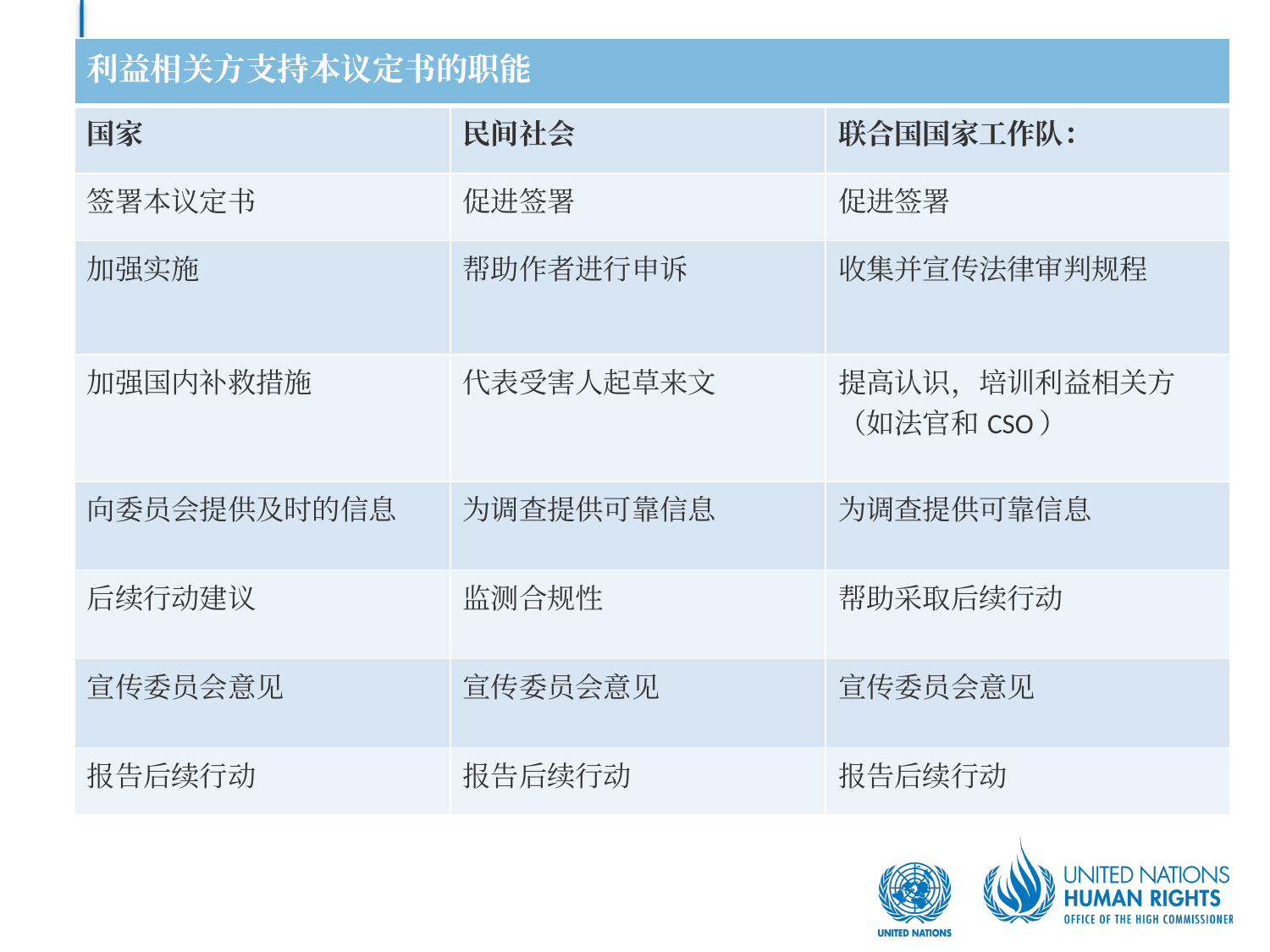

| 利益相关方支持本议定书的职能 |  |  |
| --- | --- | --- |
| 国家 | 民间社会 | 联合国国家工作队： |
| 签署本议定书 | 促进签署 | 促进签署 |
| 加强实施 | 帮助作者进行申诉 | 收集并宣传法律审判规程 |
| 加强国内补救措施 | 代表受害人起草来文 | 提高认识，培训利益相关方（如法官和CSO） |
| 向委员会提供及时的信息 | 为调查提供可靠信息 | 为调查提供可靠信息 |
| 后续行动建议 | 监测合规性 | 帮助采取后续行动 |
| 宣传委员会意见 | 宣传委员会意见 | 宣传委员会意见 |
| 报告后续行动 | 报告后续行动 | 报告后续行动 |
#